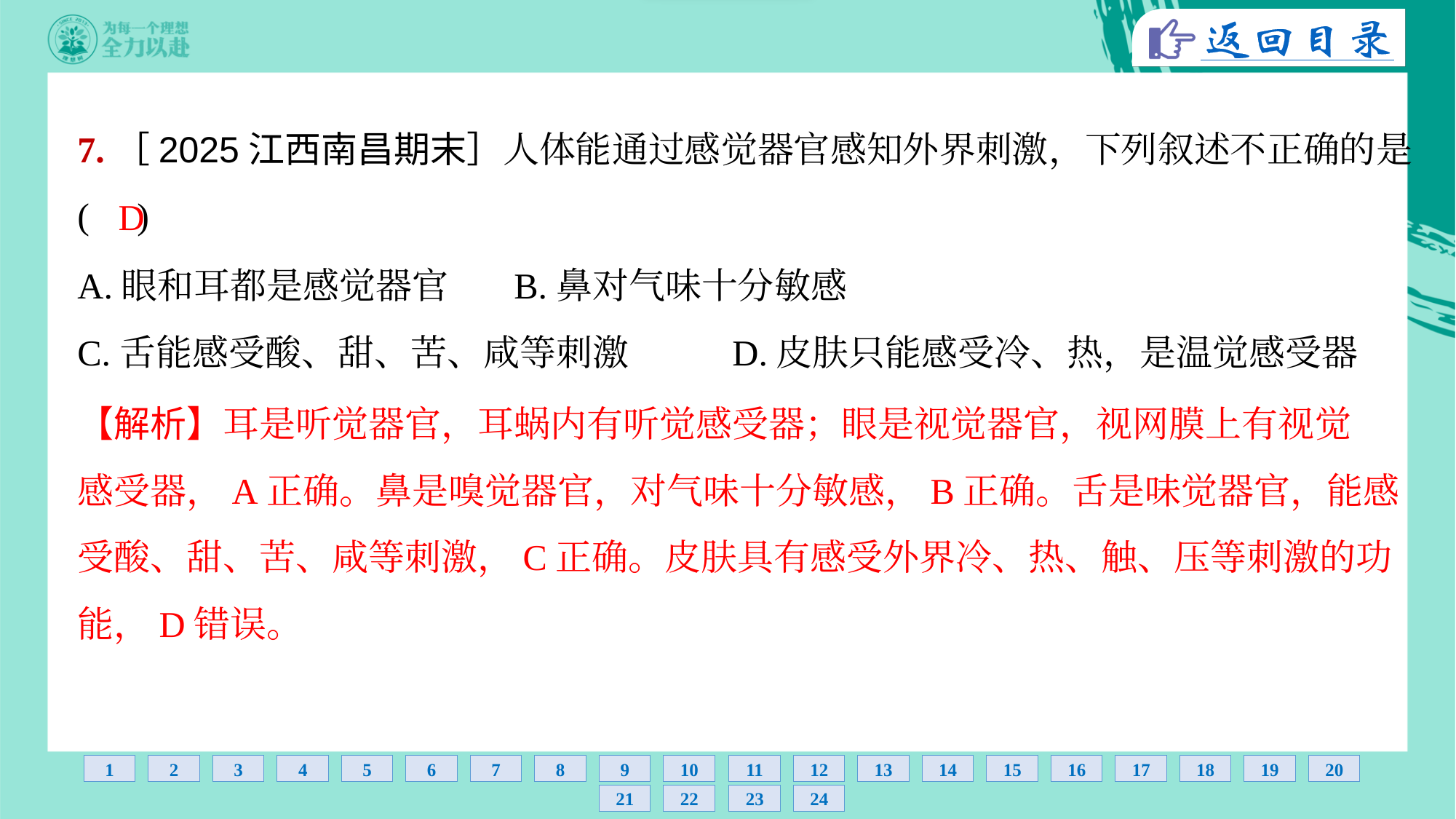

7.［2025江西南昌期末］人体能通过感觉器官感知外界刺激，下列叙述不正确的是
(     )
D
A.眼和耳都是感觉器官	B.鼻对气味十分敏感
C.舌能感受酸、甜、苦、咸等刺激	D.皮肤只能感受冷、热，是温觉感受器
【解析】耳是听觉器官，耳蜗内有听觉感受器；眼是视觉器官，视网膜上有视觉
感受器，A正确。鼻是嗅觉器官，对气味十分敏感，B正确。舌是味觉器官，能感
受酸、甜、苦、咸等刺激，C正确。皮肤具有感受外界冷、热、触、压等刺激的功
能，D错误。